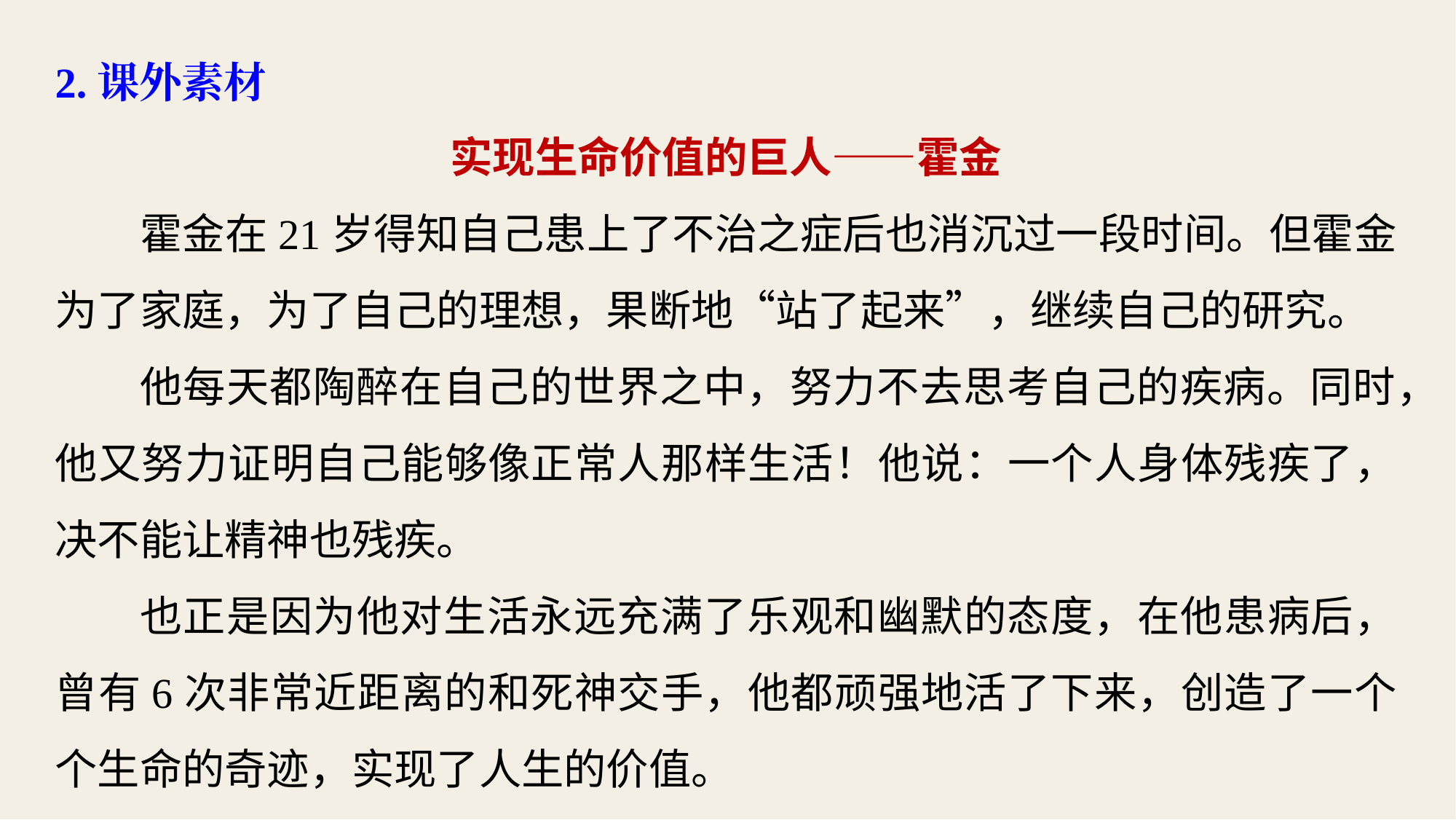

2.课外素材
实现生命价值的巨人——霍金
霍金在21岁得知自己患上了不治之症后也消沉过一段时间。但霍金为了家庭，为了自己的理想，果断地“站了起来”，继续自己的研究。
他每天都陶醉在自己的世界之中，努力不去思考自己的疾病。同时，他又努力证明自己能够像正常人那样生活！他说：一个人身体残疾了，决不能让精神也残疾。
也正是因为他对生活永远充满了乐观和幽默的态度，在他患病后，曾有6次非常近距离的和死神交手，他都顽强地活了下来，创造了一个个生命的奇迹，实现了人生的价值。